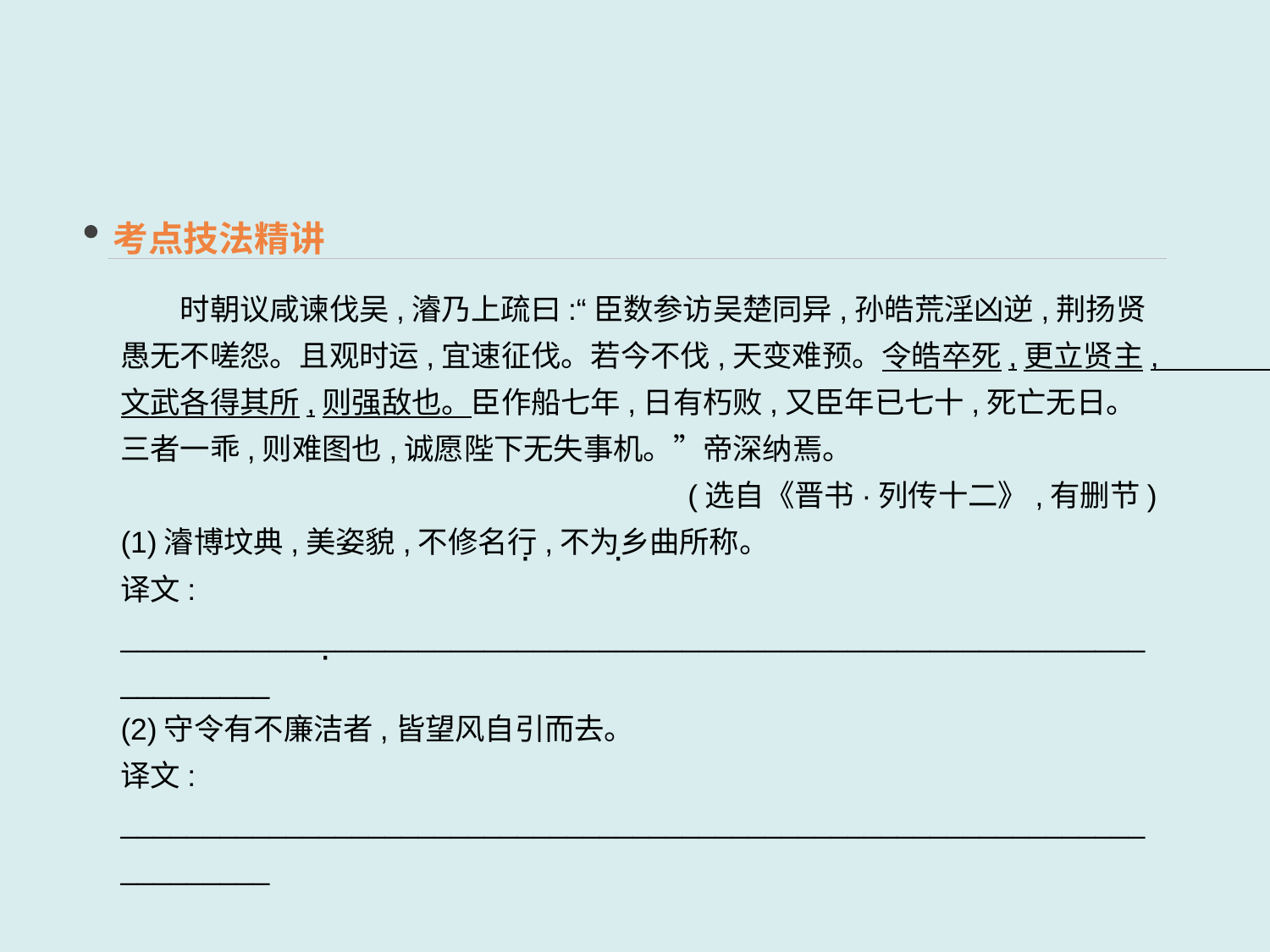

考点技法精讲

　　时朝议咸谏伐吴,濬乃上疏曰:“臣数参访吴楚同异,孙皓荒淫凶逆,荆扬贤愚无不嗟怨。且观时运,宜速征伐。若今不伐,天变难预。令皓卒死,更立贤主,文武各得其所,则强敌也。臣作船七年,日有朽败,又臣年已七十,死亡无日。三者一乖,则难图也,诚愿陛下无失事机。”帝深纳焉。
(选自《晋书·列传十二》,有删节)
(1)濬博坟典,美姿貌,不修名行,不为乡曲所称。
译文: _______________________________________________________________________
(2)守令有不廉洁者,皆望风自引而去。
译文: _______________________________________________________________________

·
·
·